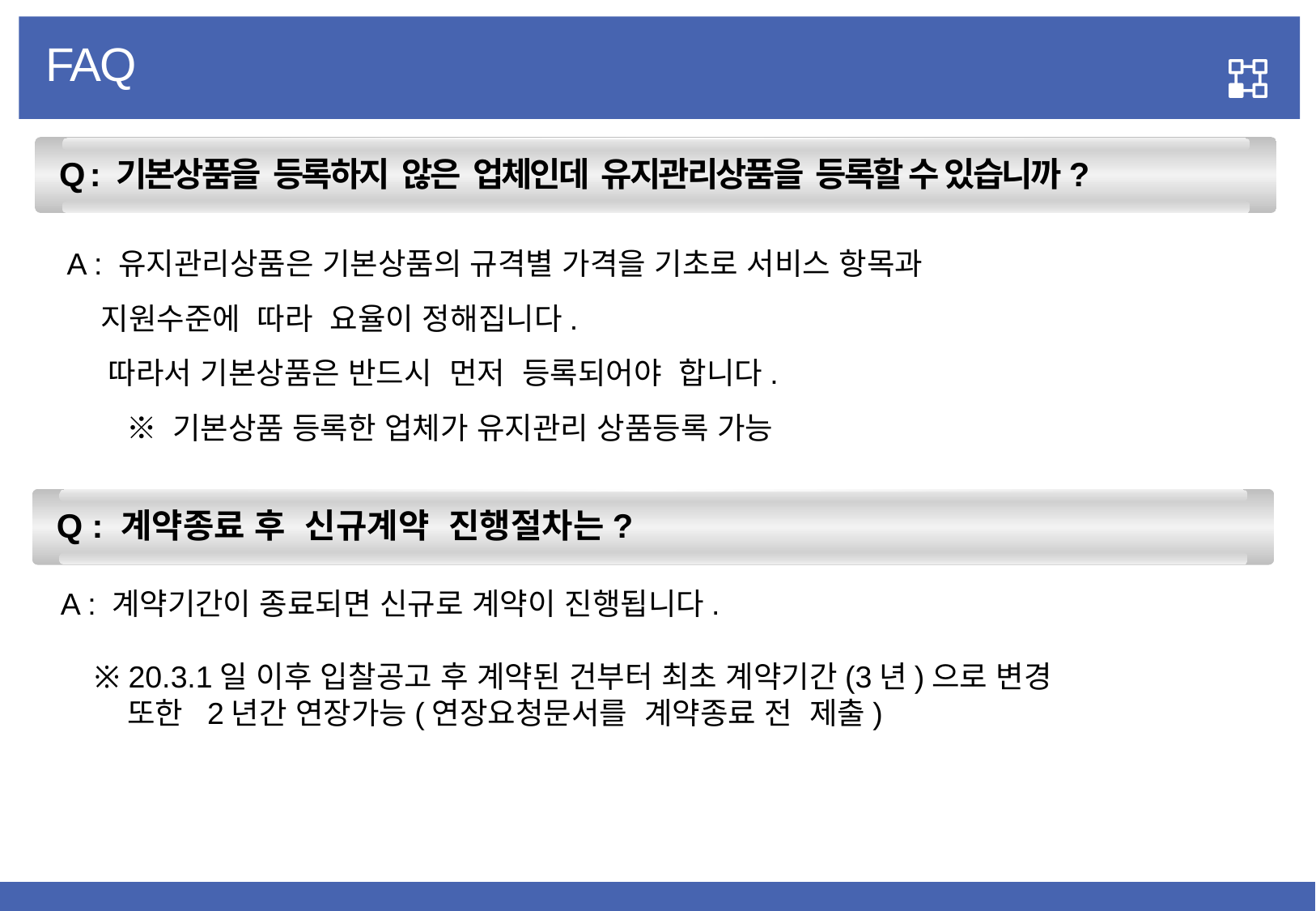

FAQ

 Q : 기본상품을  등록하지  않은  업체인데  유지관리상품을  등록할 수 있습니까?
A : 유지관리상품은 기본상품의 규격별 가격을 기초로 서비스 항목과
    지원수준에  따라  요율이 정해집니다.
    따라서 기본상품은 반드시  먼저  등록되어야  합니다.
       ※ 기본상품 등록한 업체가 유지관리 상품등록 가능

 Q : 계약종료 후  신규계약  진행절차는?
A : 계약기간이 종료되면 신규로 계약이 진행됩니다.

    ※ 20.3.1일 이후 입찰공고 후 계약된 건부터 최초 계약기간(3년)으로 변경
       또한  2년간 연장가능(연장요청문서를  계약종료 전  제출)